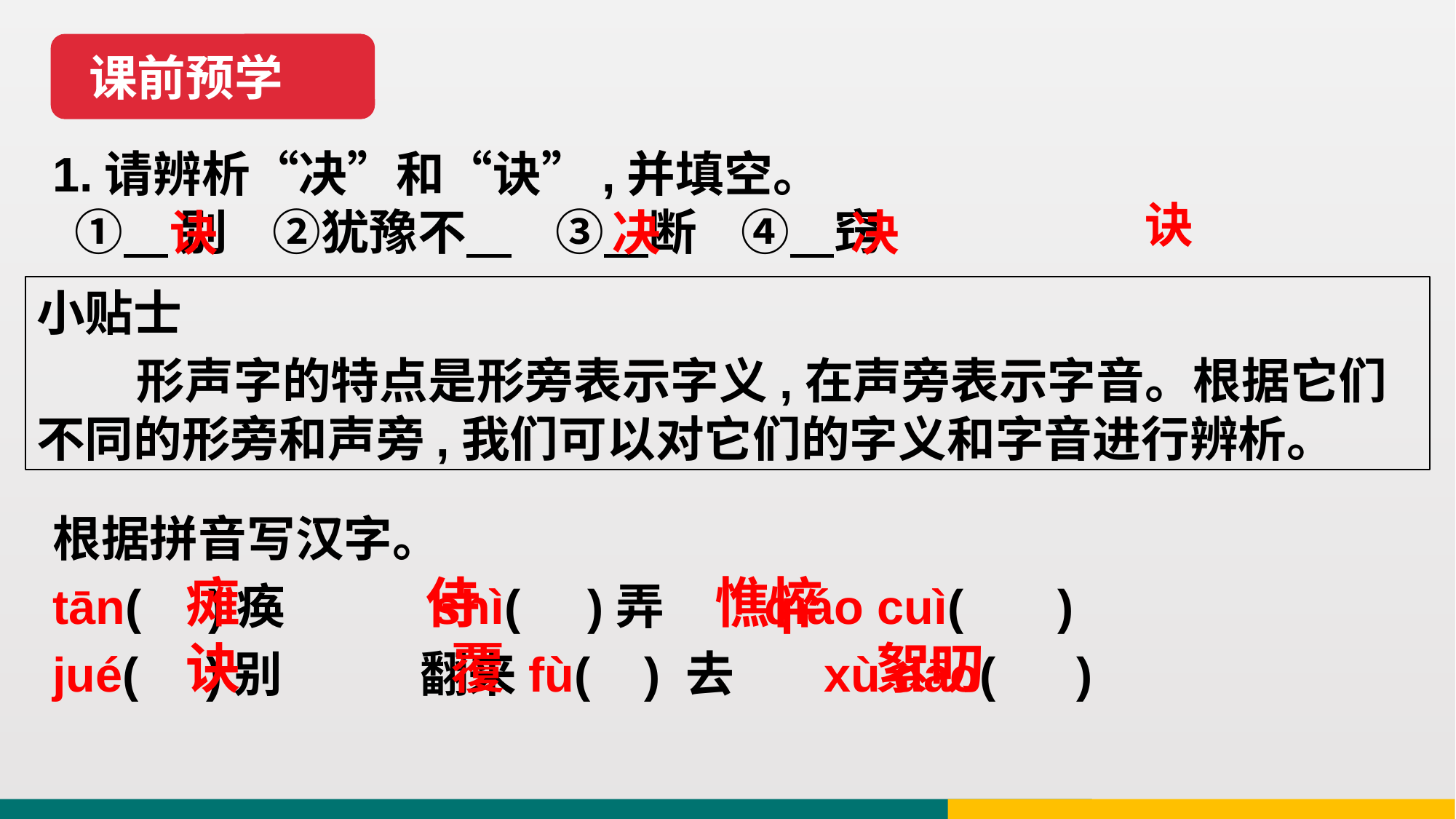

课前预学
1.请辨析“决”和“诀”,并填空。
  ①    别    ②犹豫不        ③    断    ④    窍
诀
诀
决
决
小贴士
        形声字的特点是形旁表示字义,在声旁表示字音。根据它们不同的形旁和声旁,我们可以对它们的字义和字音进行辨析。
根据拼音写汉字。
tān(     )痪　        shì(     )弄        qiáo cuì(       )
jué(     )别　        翻来fù(    ) 去       xù dāo(      )
 瘫               侍                   憔悴
 诀                 覆                              絮叨